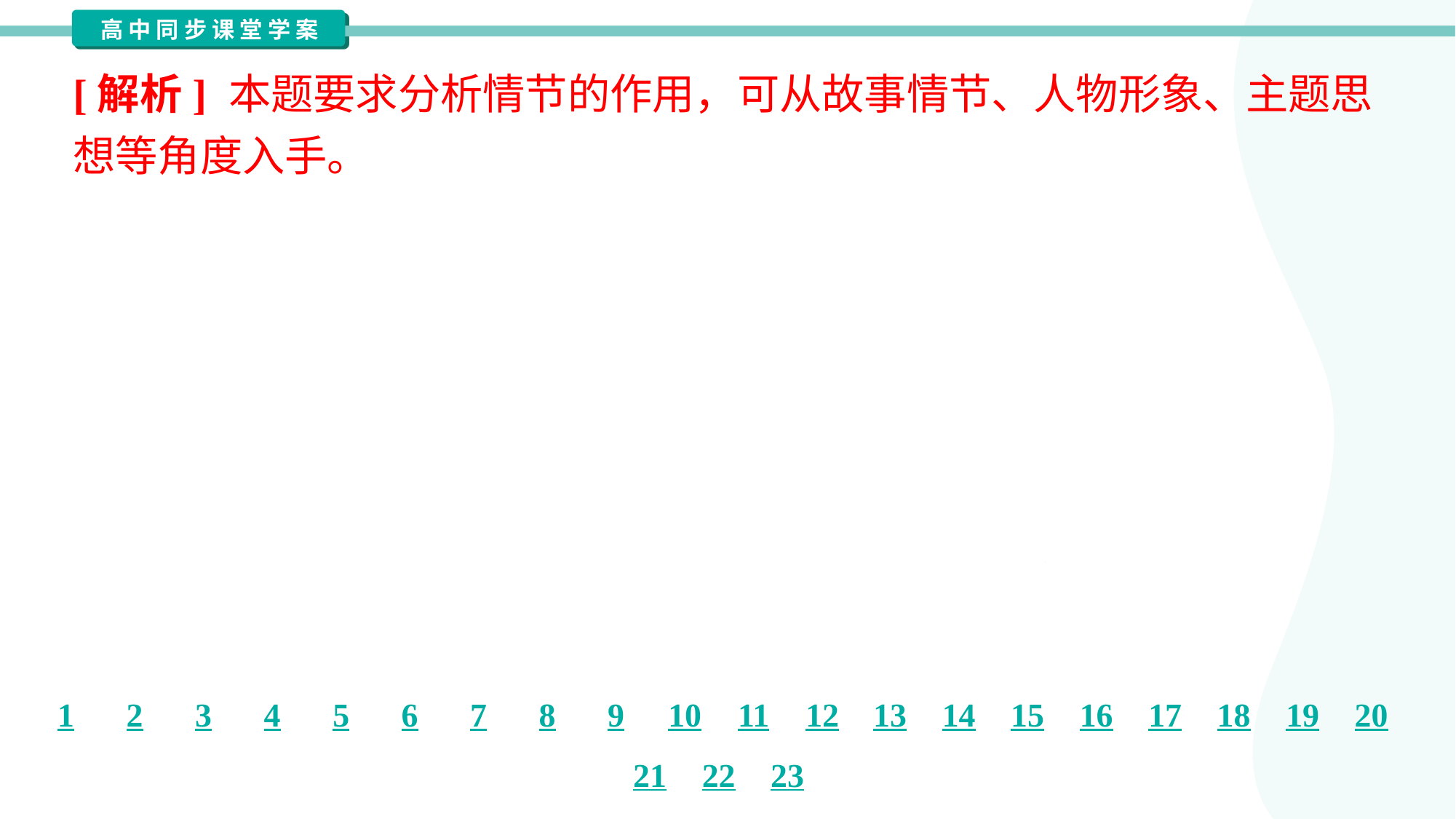

[解析] 本题要求分析情节的作用，可从故事情节、人物形象、主题思
想等角度入手。